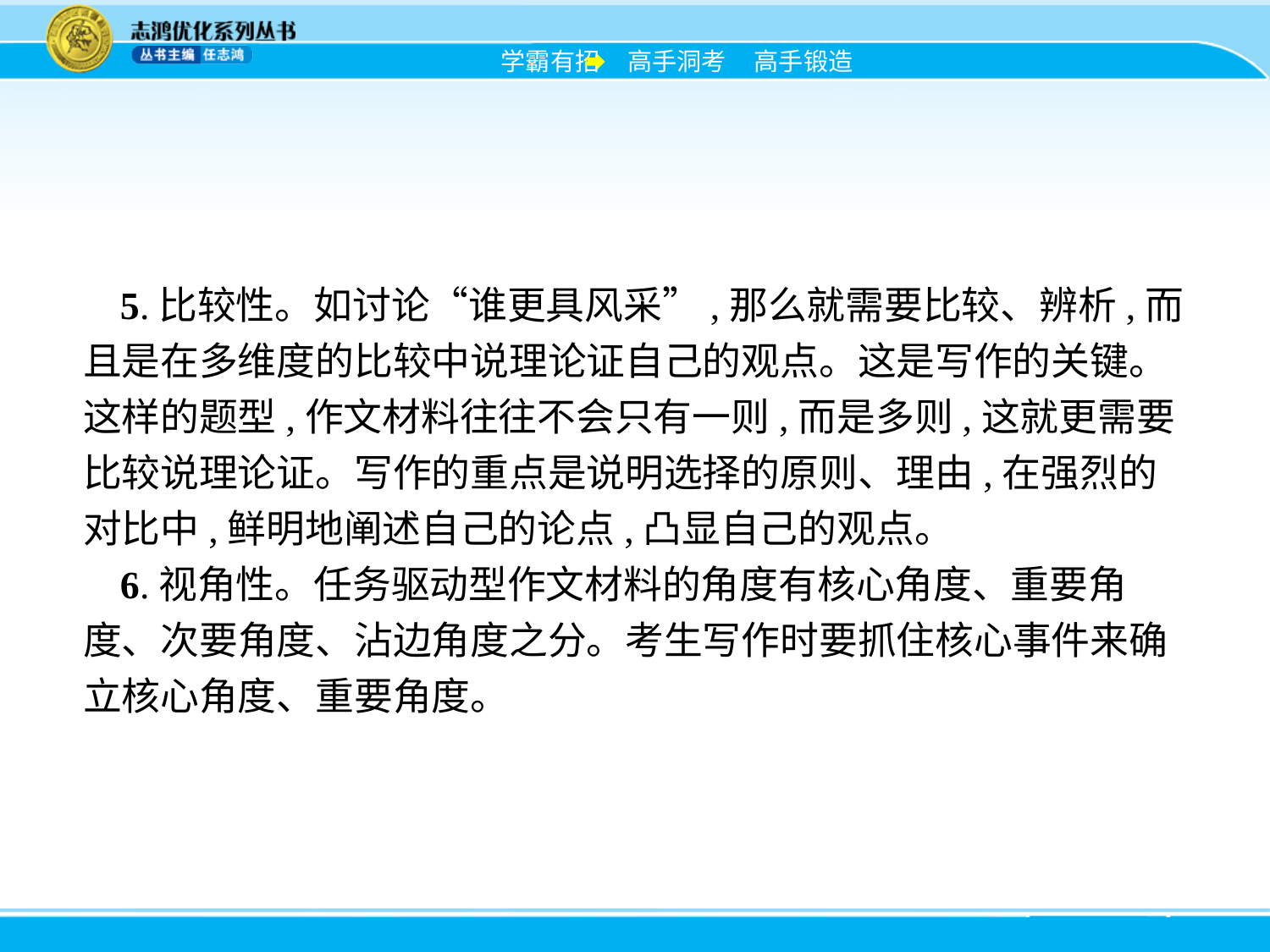

5.比较性。如讨论“谁更具风采”,那么就需要比较、辨析,而且是在多维度的比较中说理论证自己的观点。这是写作的关键。这样的题型,作文材料往往不会只有一则,而是多则,这就更需要比较说理论证。写作的重点是说明选择的原则、理由,在强烈的对比中,鲜明地阐述自己的论点,凸显自己的观点。
6.视角性。任务驱动型作文材料的角度有核心角度、重要角度、次要角度、沾边角度之分。考生写作时要抓住核心事件来确立核心角度、重要角度。